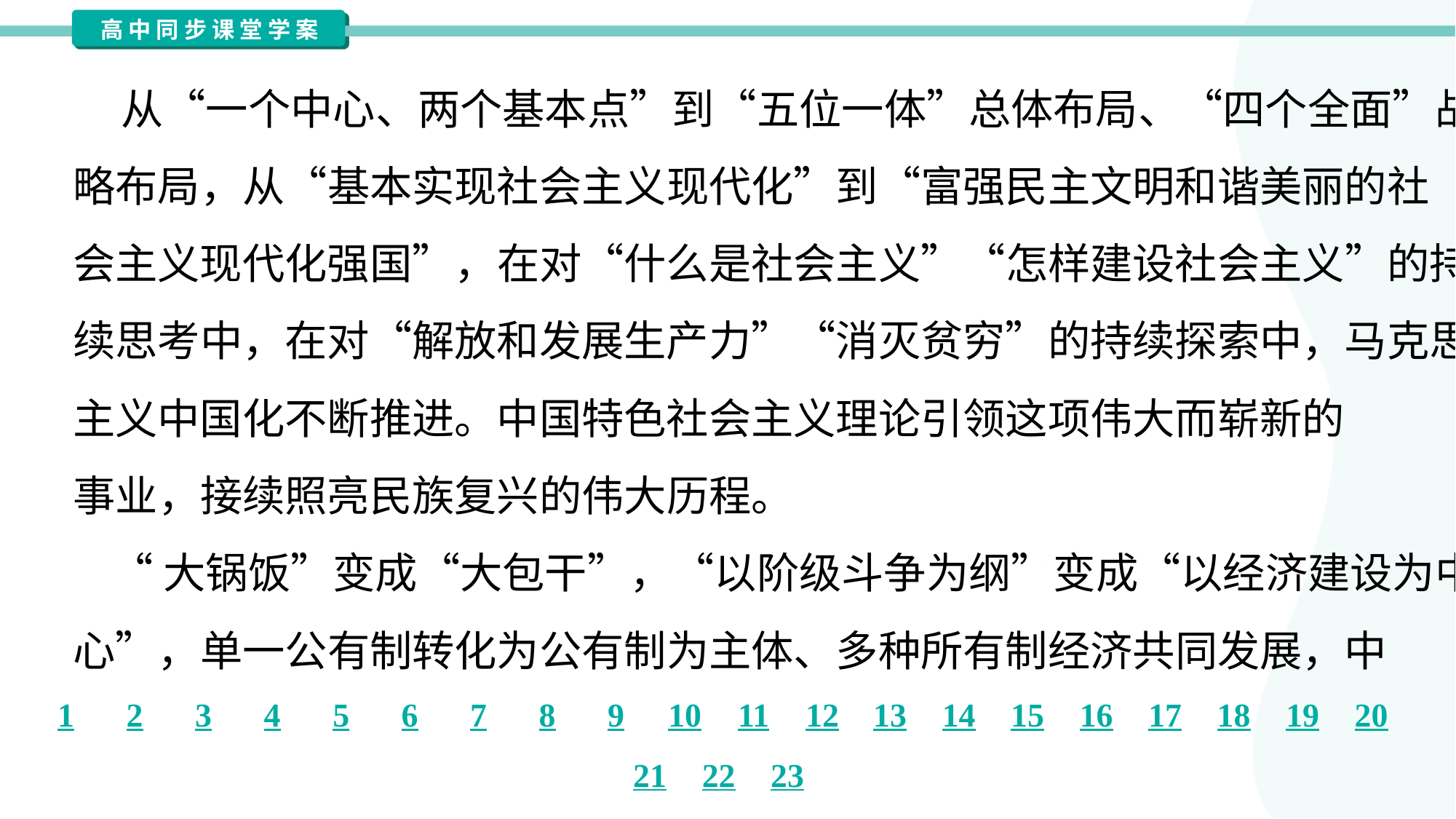

从“一个中心、两个基本点”到“五位一体”总体布局、“四个全面”战
略布局，从“基本实现社会主义现代化”到“富强民主文明和谐美丽的社
会主义现代化强国”，在对“什么是社会主义”“怎样建设社会主义”的持
续思考中，在对“解放和发展生产力”“消灭贫穷”的持续探索中，马克思
主义中国化不断推进。中国特色社会主义理论引领这项伟大而崭新的
事业，接续照亮民族复兴的伟大历程。
    “大锅饭”变成“大包干”，“以阶级斗争为纲”变成“以经济建设为中
心”，单一公有制转化为公有制为主体、多种所有制经济共同发展，中